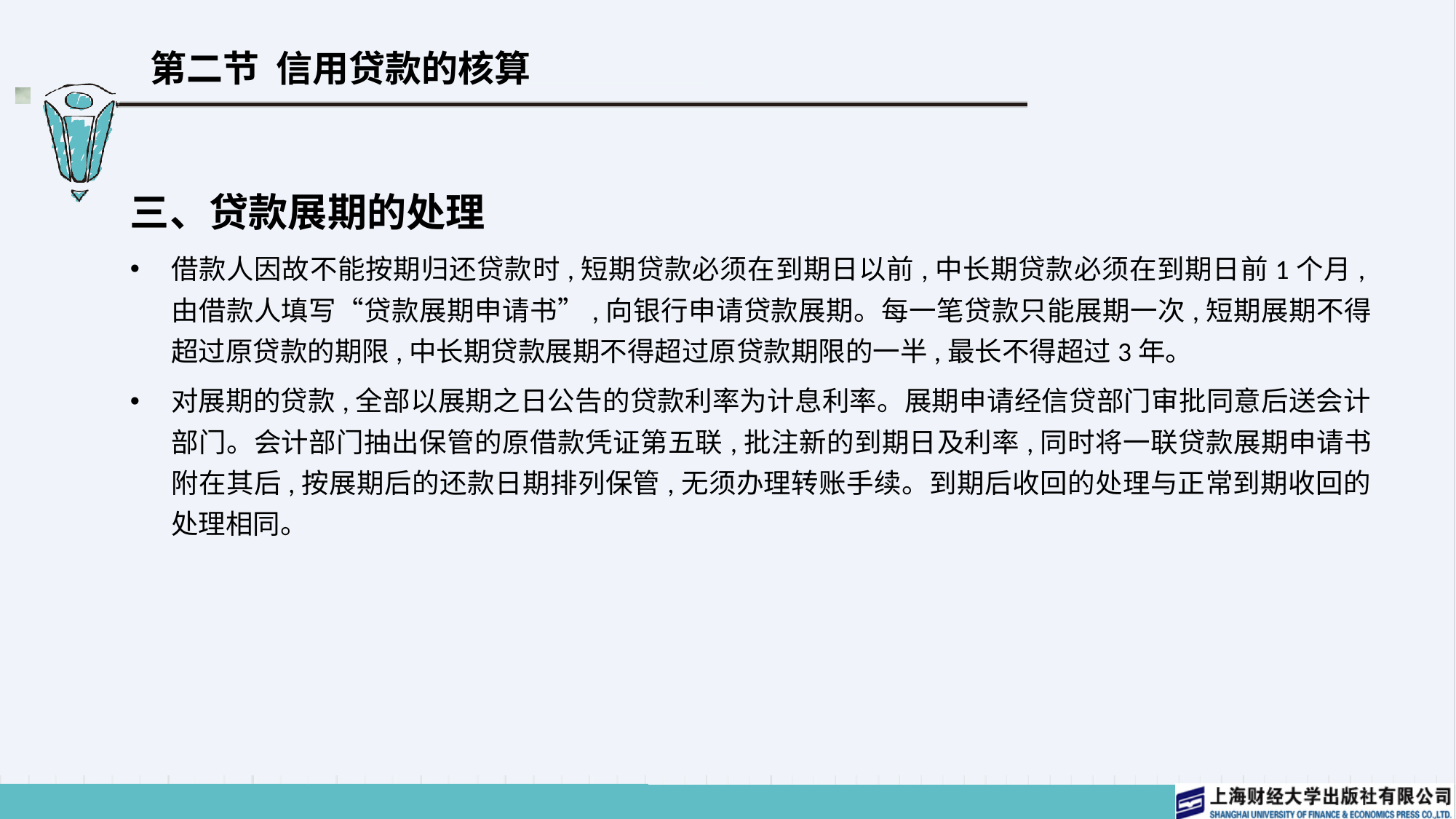

# 第二节  信用贷款的核算
三、贷款展期的处理
借款人因故不能按期归还贷款时,短期贷款必须在到期日以前,中长期贷款必须在到期日前1个月,由借款人填写“贷款展期申请书”,向银行申请贷款展期。每一笔贷款只能展期一次,短期展期不得超过原贷款的期限,中长期贷款展期不得超过原贷款期限的一半,最长不得超过3年。
对展期的贷款,全部以展期之日公告的贷款利率为计息利率。展期申请经信贷部门审批同意后送会计部门。会计部门抽出保管的原借款凭证第五联,批注新的到期日及利率,同时将一联贷款展期申请书附在其后,按展期后的还款日期排列保管,无须办理转账手续。到期后收回的处理与正常到期收回的处理相同。